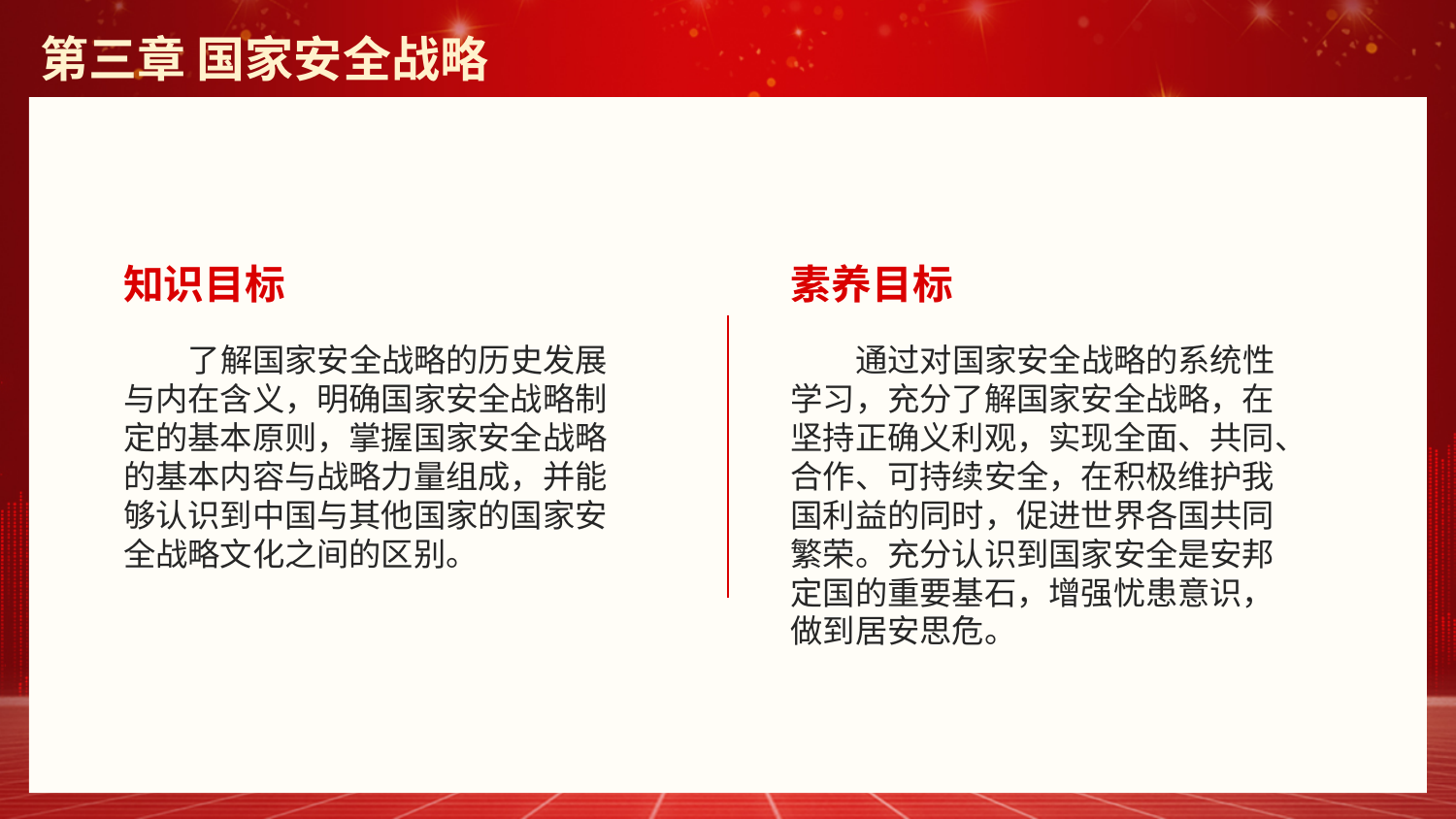

第三章 国家安全战略
知识目标
素养目标
了解国家安全战略的历史发展与内在含义，明确国家安全战略制定的基本原则，掌握国家安全战略的基本内容与战略力量组成，并能够认识到中国与其他国家的国家安全战略文化之间的区别。
通过对国家安全战略的系统性学习，充分了解国家安全战略，在坚持正确义利观，实现全面、共同、合作、可持续安全，在积极维护我国利益的同时，促进世界各国共同繁荣。充分认识到国家安全是安邦定国的重要基石，增强忧患意识，做到居安思危。